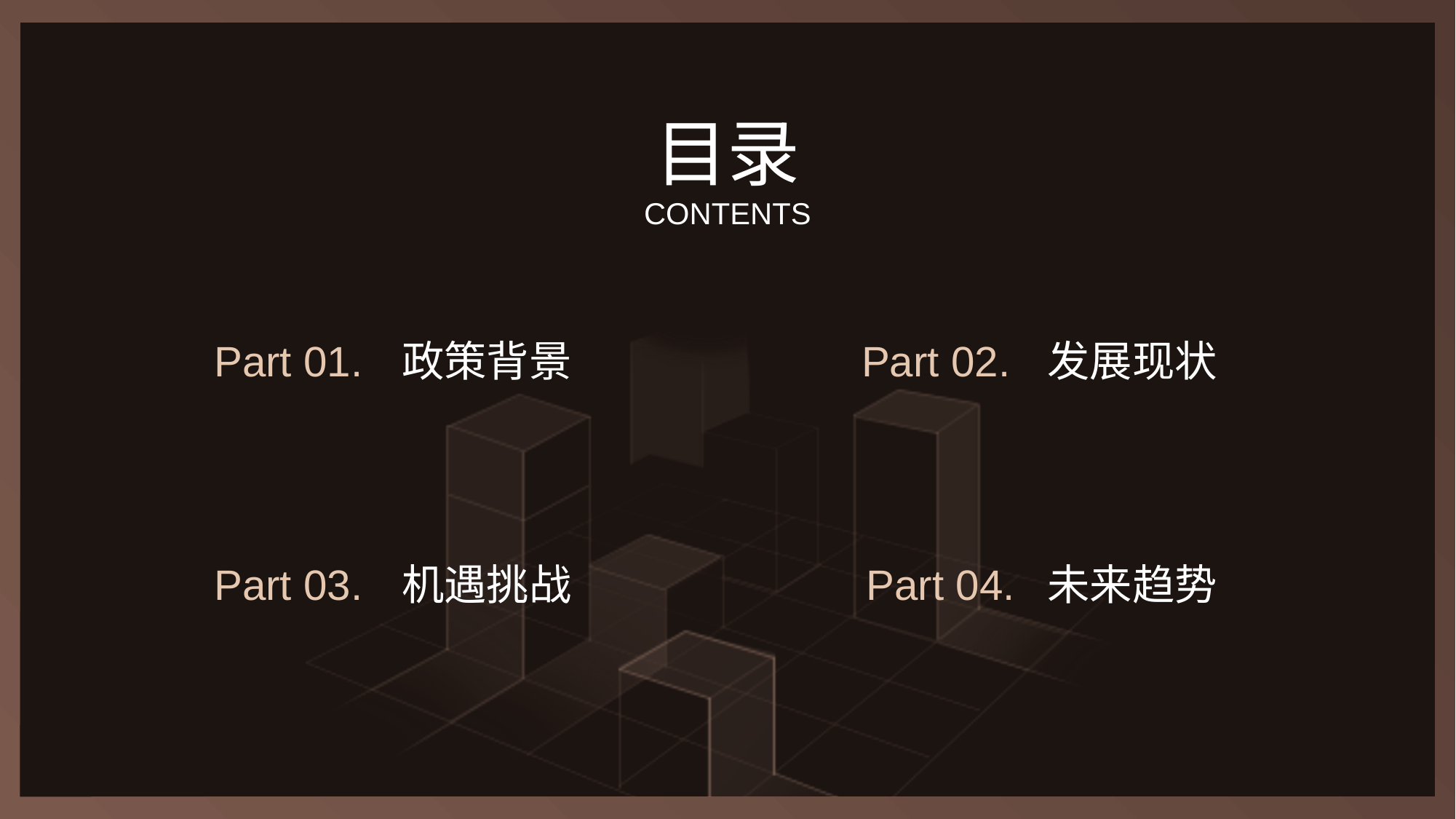

Part 01.
政策背景
Part 02.
发展现状
Part 03.
机遇挑战
Part 04.
未来趋势